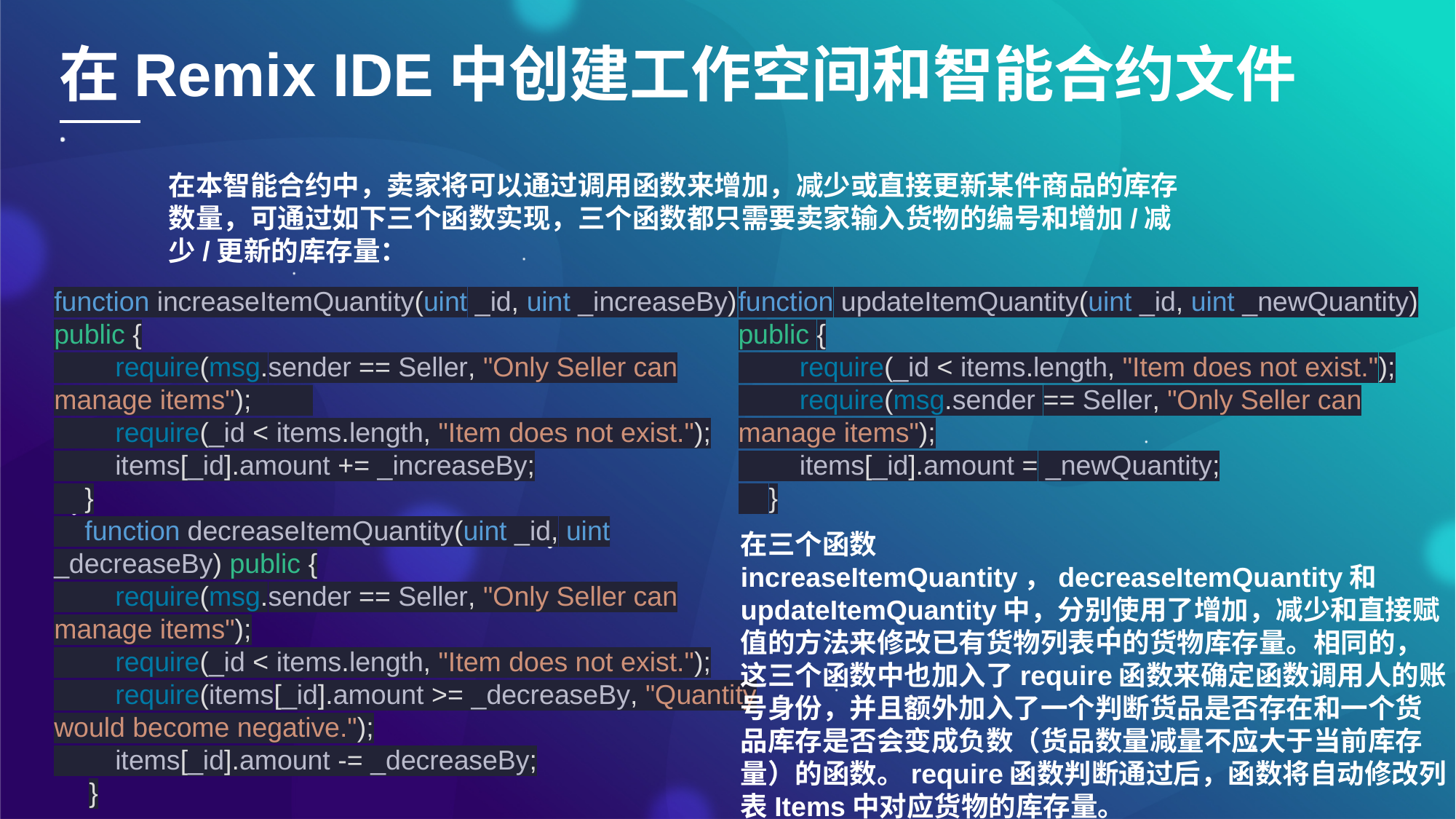

在Remix IDE中创建工作空间和智能合约文件
在本智能合约中，卖家将可以通过调用函数来增加，减少或直接更新某件商品的库存数量，可通过如下三个函数实现，三个函数都只需要卖家输入货物的编号和增加/减少/更新的库存量：
function increaseItemQuantity(uint _id, uint _increaseBy) public {
        require(msg.sender == Seller, "Only Seller can manage items");
        require(_id < items.length, "Item does not exist.");
        items[_id].amount += _increaseBy;
    }
    function decreaseItemQuantity(uint _id, uint _decreaseBy) public {
        require(msg.sender == Seller, "Only Seller can manage items");
        require(_id < items.length, "Item does not exist.");
        require(items[_id].amount >= _decreaseBy, "Quantity would become negative.");
        items[_id].amount -= _decreaseBy;
}
function updateItemQuantity(uint _id, uint _newQuantity) public {
        require(_id < items.length, "Item does not exist.");
        require(msg.sender == Seller, "Only Seller can manage items");
        items[_id].amount = _newQuantity;
    }
在三个函数increaseItemQuantity，decreaseItemQuantity和updateItemQuantity中，分别使用了增加，减少和直接赋值的方法来修改已有货物列表中的货物库存量。相同的，这三个函数中也加入了require函数来确定函数调用人的账号身份，并且额外加入了一个判断货品是否存在和一个货品库存是否会变成负数（货品数量减量不应大于当前库存量）的函数。require函数判断通过后，函数将自动修改列表Items中对应货物的库存量。